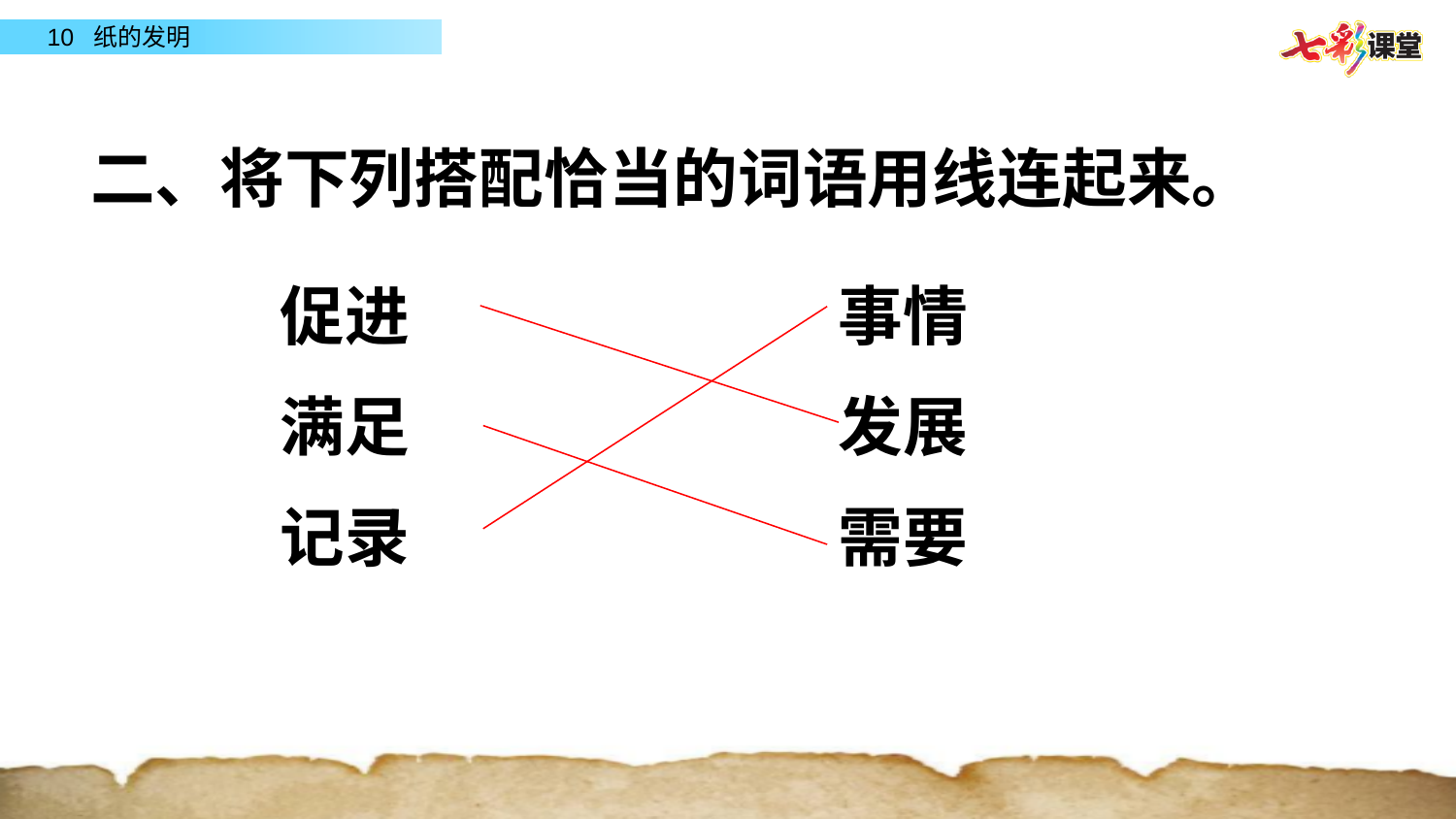

二、将下列搭配恰当的词语用线连起来。
促进
事情
满足
发展
记录
需要